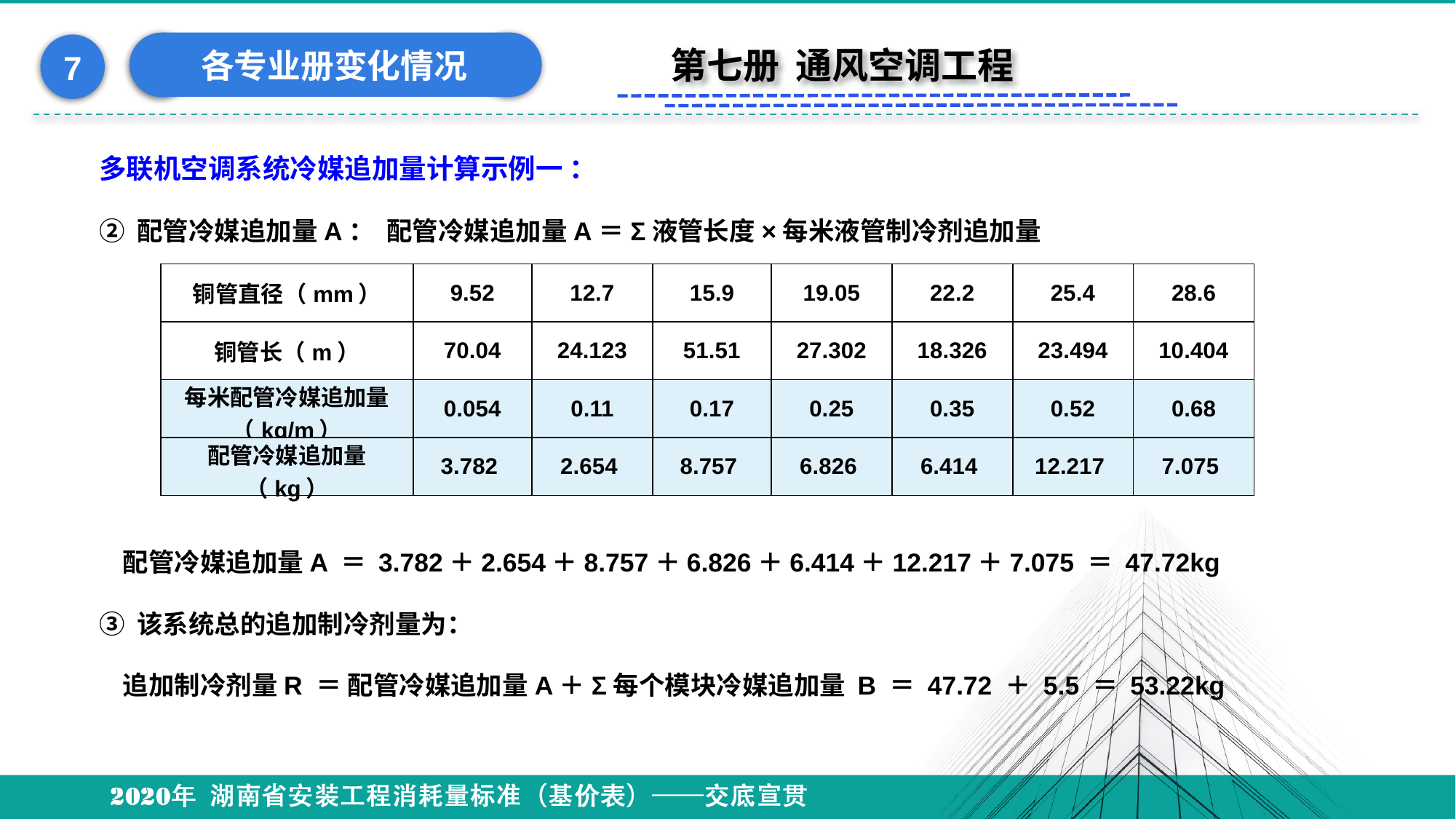

各专业册变化情况

7
第七册  通风空调工程
多联机空调系统冷媒追加量计算示例一 ：
② 配管冷媒追加量A：  配管冷媒追加量A＝Σ液管长度×每米液管制冷剂追加量
| 铜管直径（mm） | 9.52 | 12.7 | 15.9 | 19.05 | 22.2 | 25.4 | 28.6 |
| --- | --- | --- | --- | --- | --- | --- | --- |
| 铜管长（m） | 70.04 | 24.123 | 51.51 | 27.302 | 18.326 | 23.494 | 10.404 |
| 每米配管冷媒追加量（kg/m） | 0.054 | 0.11 | 0.17 | 0.25 | 0.35 | 0.52 | 0.68 |
| 配管冷媒追加量（kg） | 3.782 | 2.654 | 8.757 | 6.826 | 6.414 | 12.217 | 7.075 |
   配管冷媒追加量A ＝ 3.782＋2.654＋8.757＋6.826＋6.414＋12.217＋7.075 ＝ 47.72kg
③ 该系统总的追加制冷剂量为：
   追加制冷剂量R ＝ 配管冷媒追加量A＋Σ每个模块冷媒追加量 B ＝ 47.72 ＋ 5.5 ＝ 53.22kg